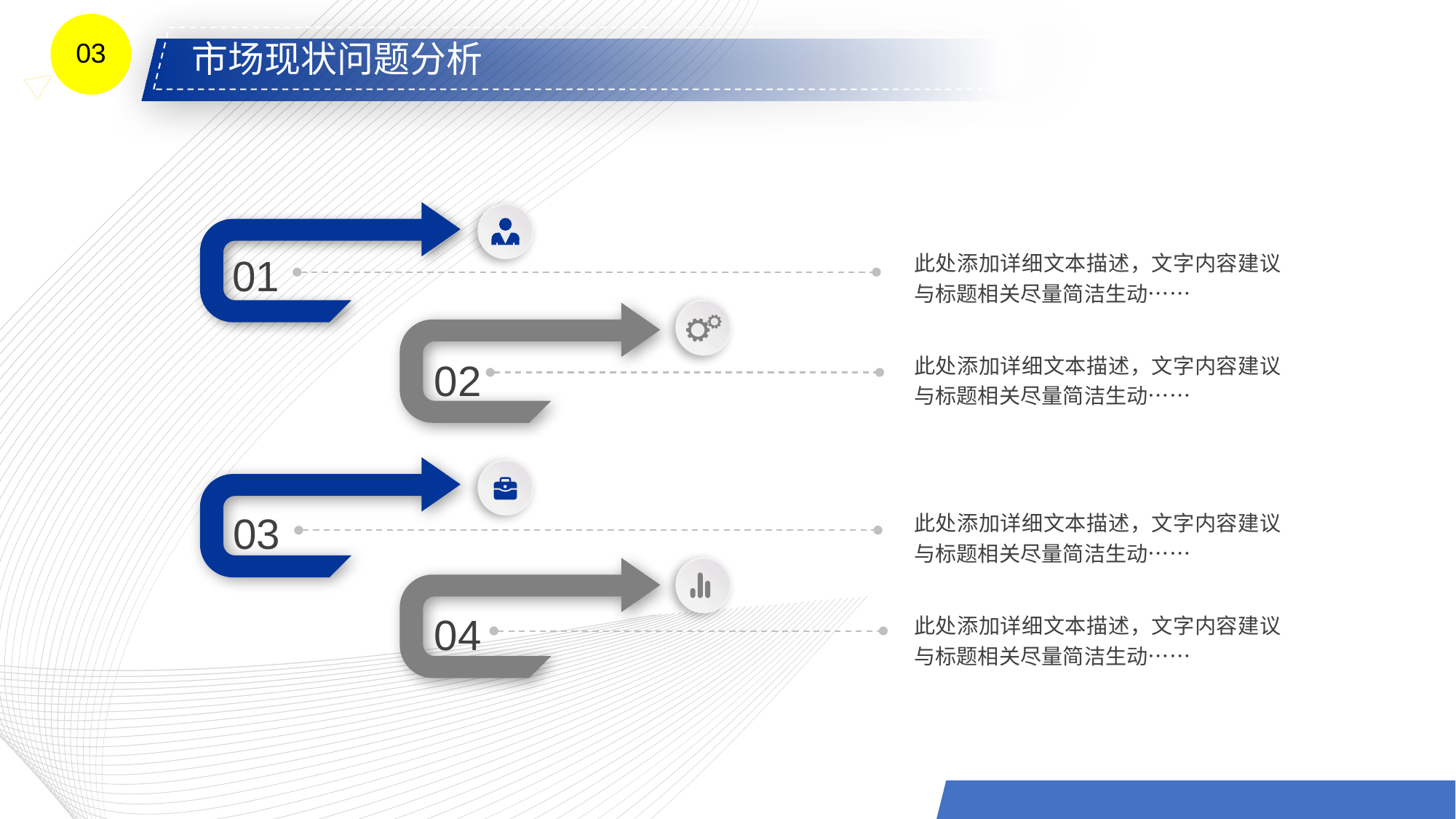

03
市场现状问题分析

01
此处添加详细文本描述，文字内容建议与标题相关尽量简洁生动……

此处添加详细文本描述，文字内容建议与标题相关尽量简洁生动……
02

03
此处添加详细文本描述，文字内容建议与标题相关尽量简洁生动……

04
此处添加详细文本描述，文字内容建议与标题相关尽量简洁生动……